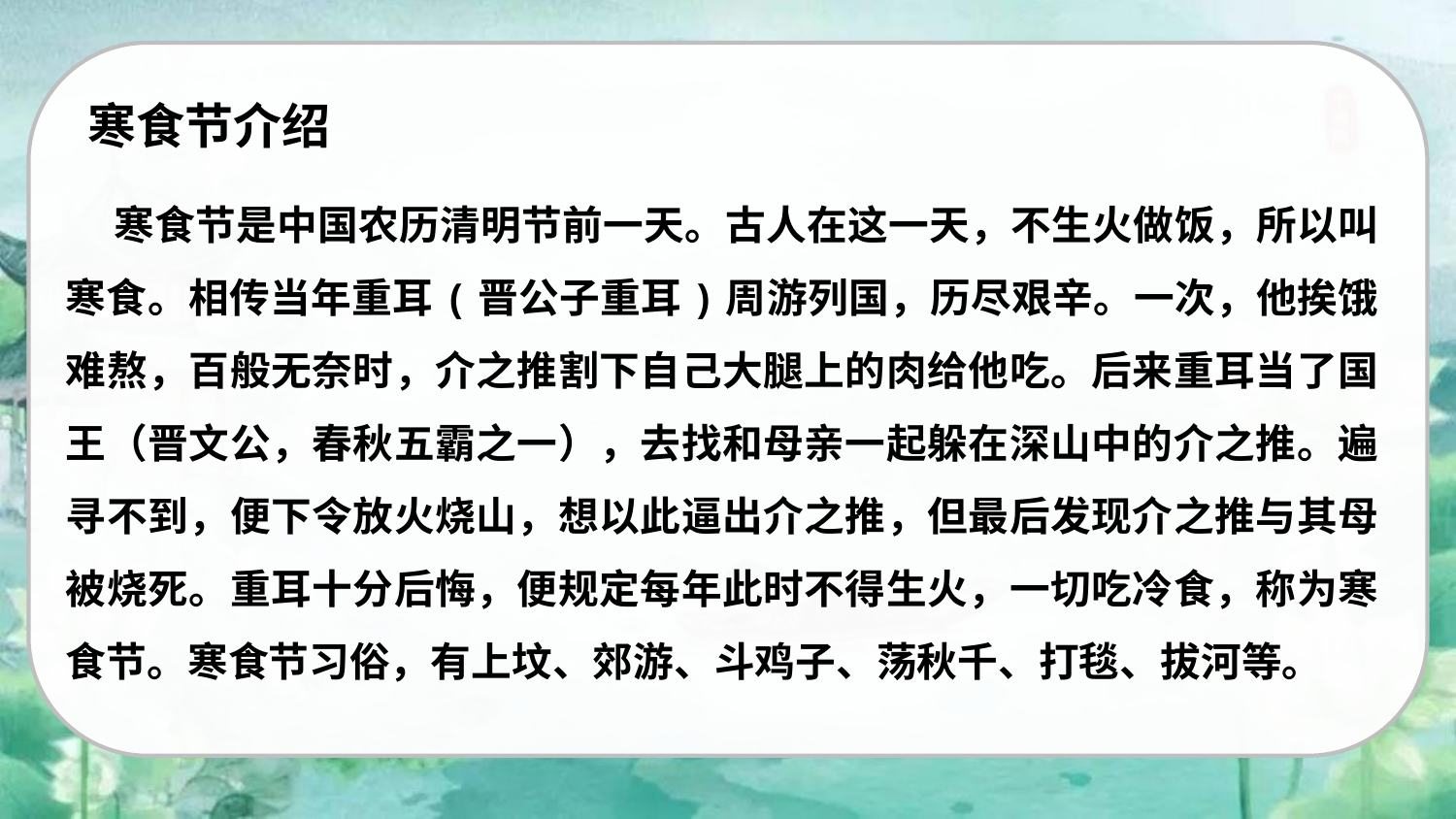

寒食节介绍
    寒食节是中国农历清明节前一天。古人在这一天，不生火做饭，所以叫寒食。相传当年重耳(晋公子重耳)周游列国，历尽艰辛。一次，他挨饿难熬，百般无奈时，介之推割下自己大腿上的肉给他吃。后来重耳当了国王（晋文公，春秋五霸之一），去找和母亲一起躲在深山中的介之推。遍寻不到，便下令放火烧山，想以此逼出介之推，但最后发现介之推与其母被烧死。重耳十分后悔，便规定每年此时不得生火，一切吃冷食，称为寒食节。寒食节习俗，有上坟、郊游、斗鸡子、荡秋千、打毯、拔河等。